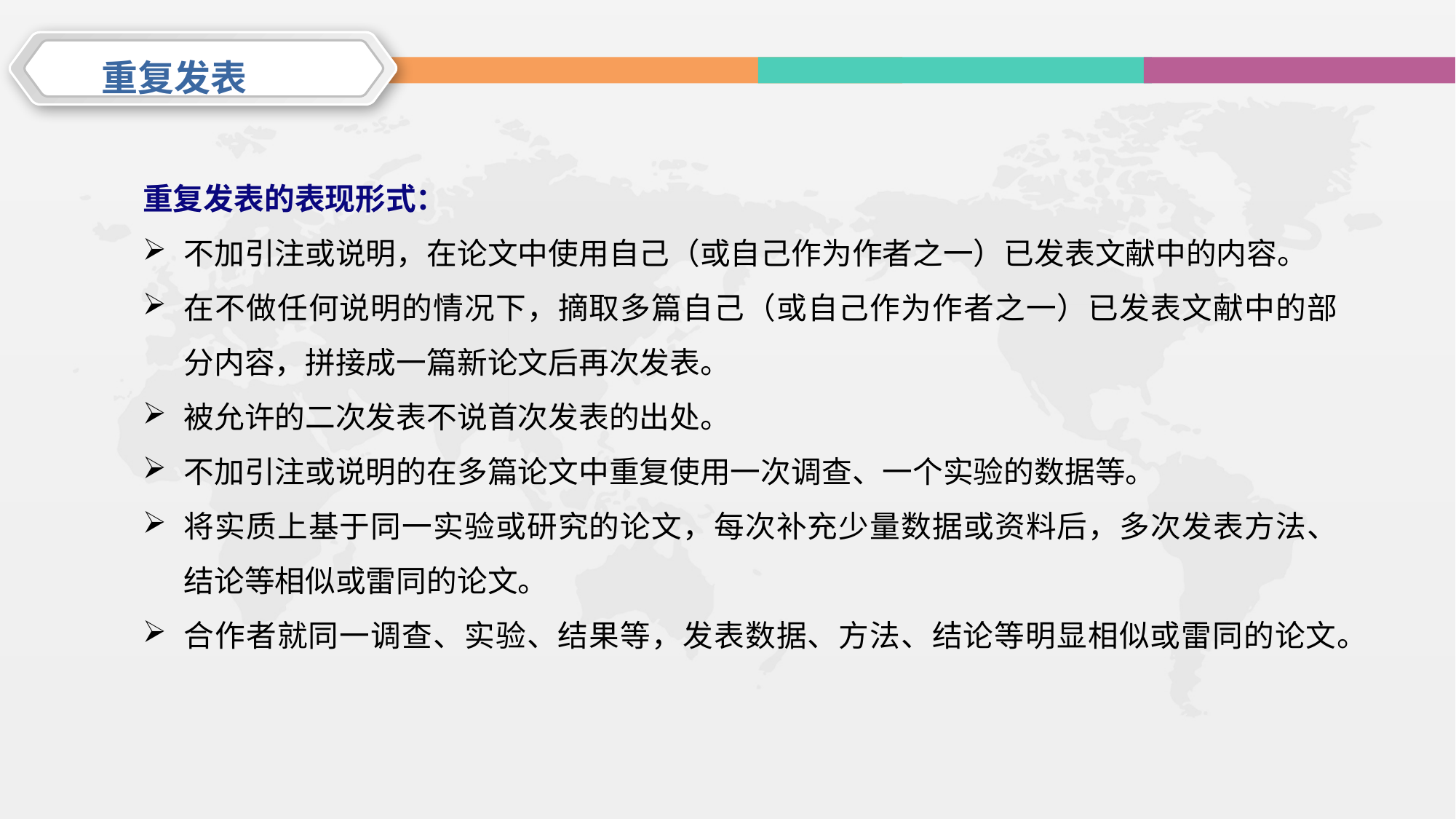

重复发表

重复发表的表现形式：
不加引注或说明，在论文中使用自己（或自己作为作者之一）已发表文献中的内容。
在不做任何说明的情况下，摘取多篇自己（或自己作为作者之一）已发表文献中的部分内容，拼接成一篇新论文后再次发表。
被允许的二次发表不说首次发表的出处。
不加引注或说明的在多篇论文中重复使用一次调查、一个实验的数据等。
将实质上基于同一实验或研究的论文，每次补充少量数据或资料后，多次发表方法、结论等相似或雷同的论文。
合作者就同一调查、实验、结果等，发表数据、方法、结论等明显相似或雷同的论文。